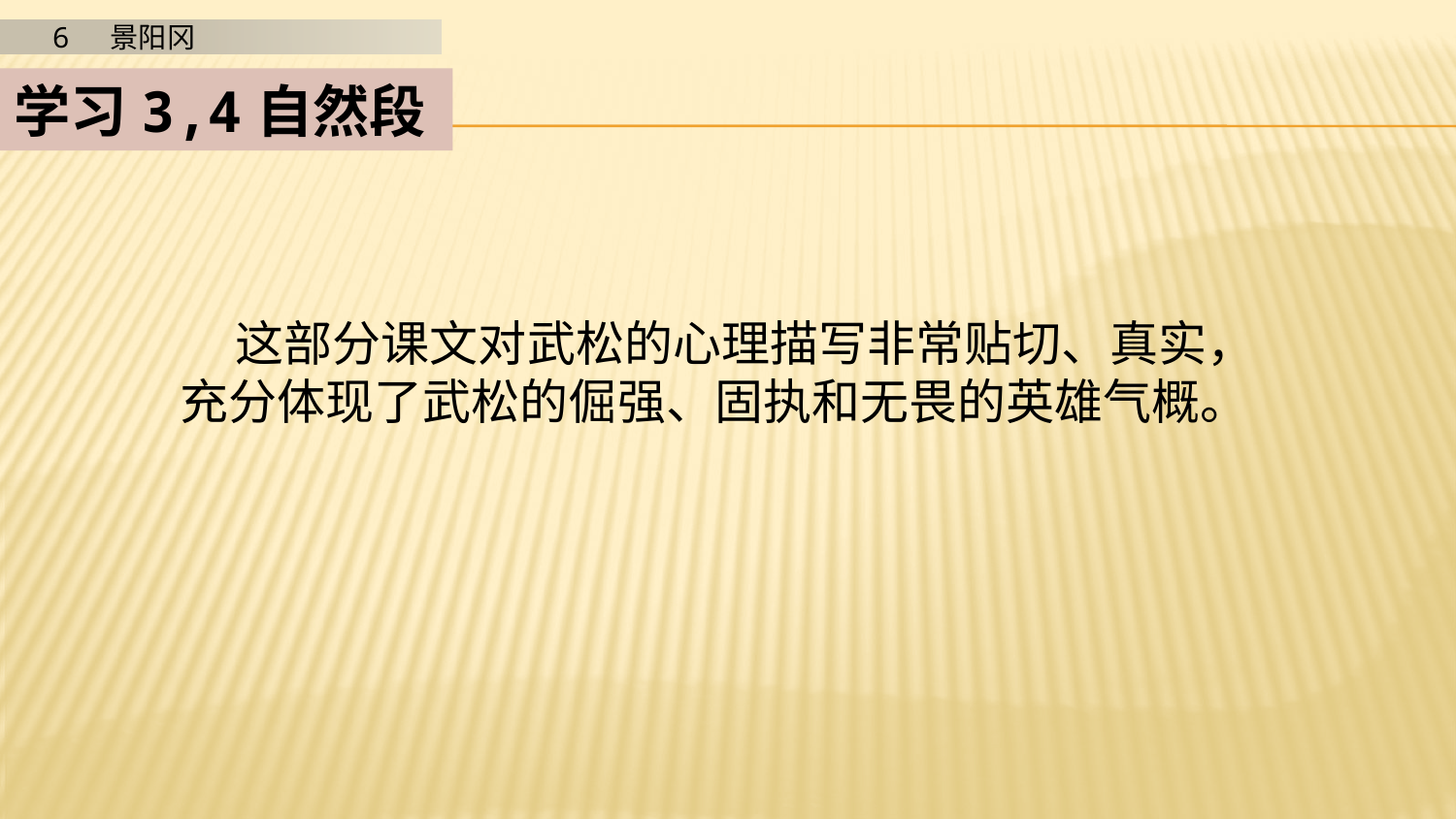

学习3,4自然段
    这部分课文对武松的心理描写非常贴切、真实，充分体现了武松的倔强、固执和无畏的英雄气概。